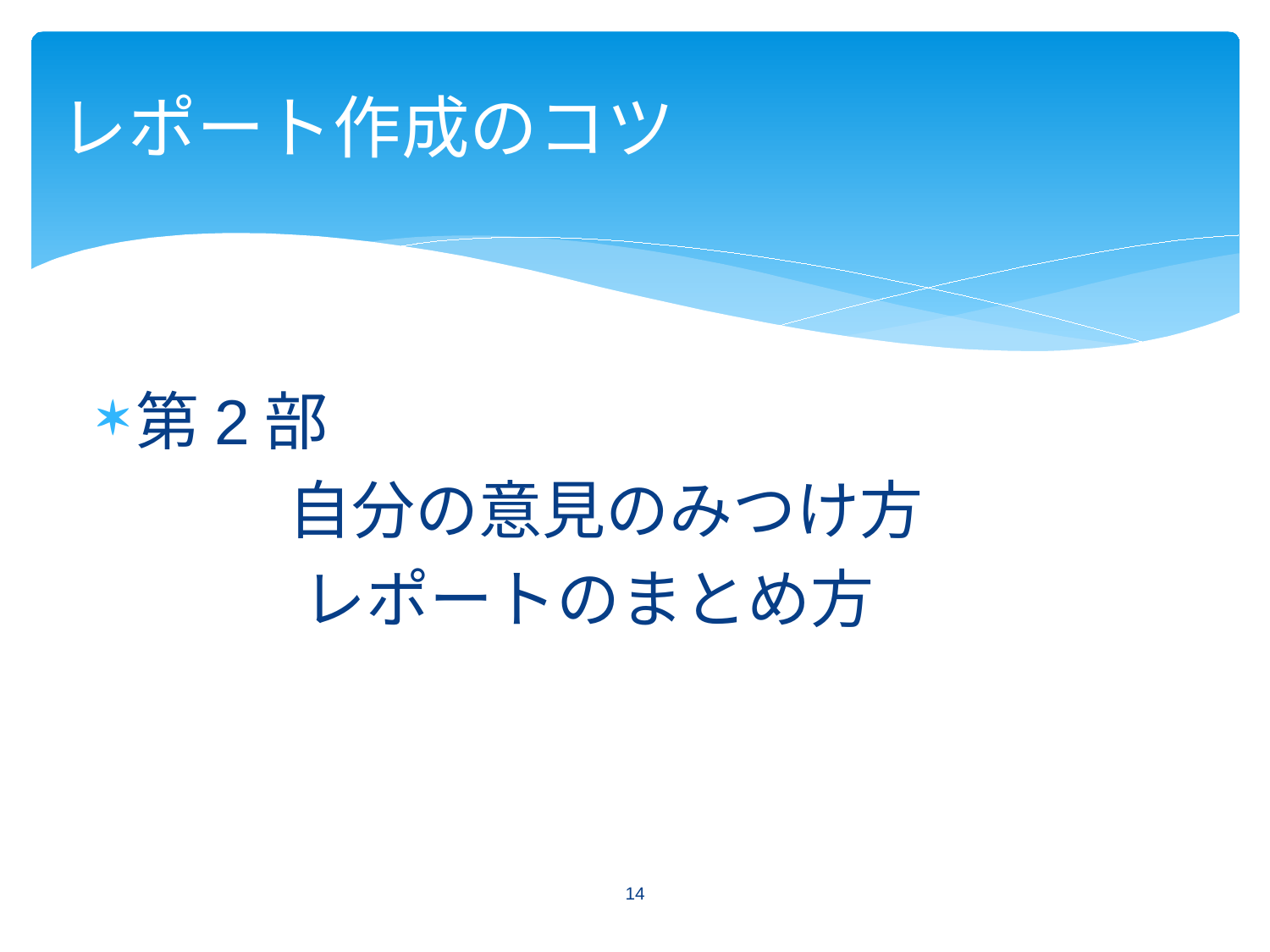

# レポート作成のコツ

第2部
　　　自分の意見のみつけ方
　　　 レポートのまとめ方

14